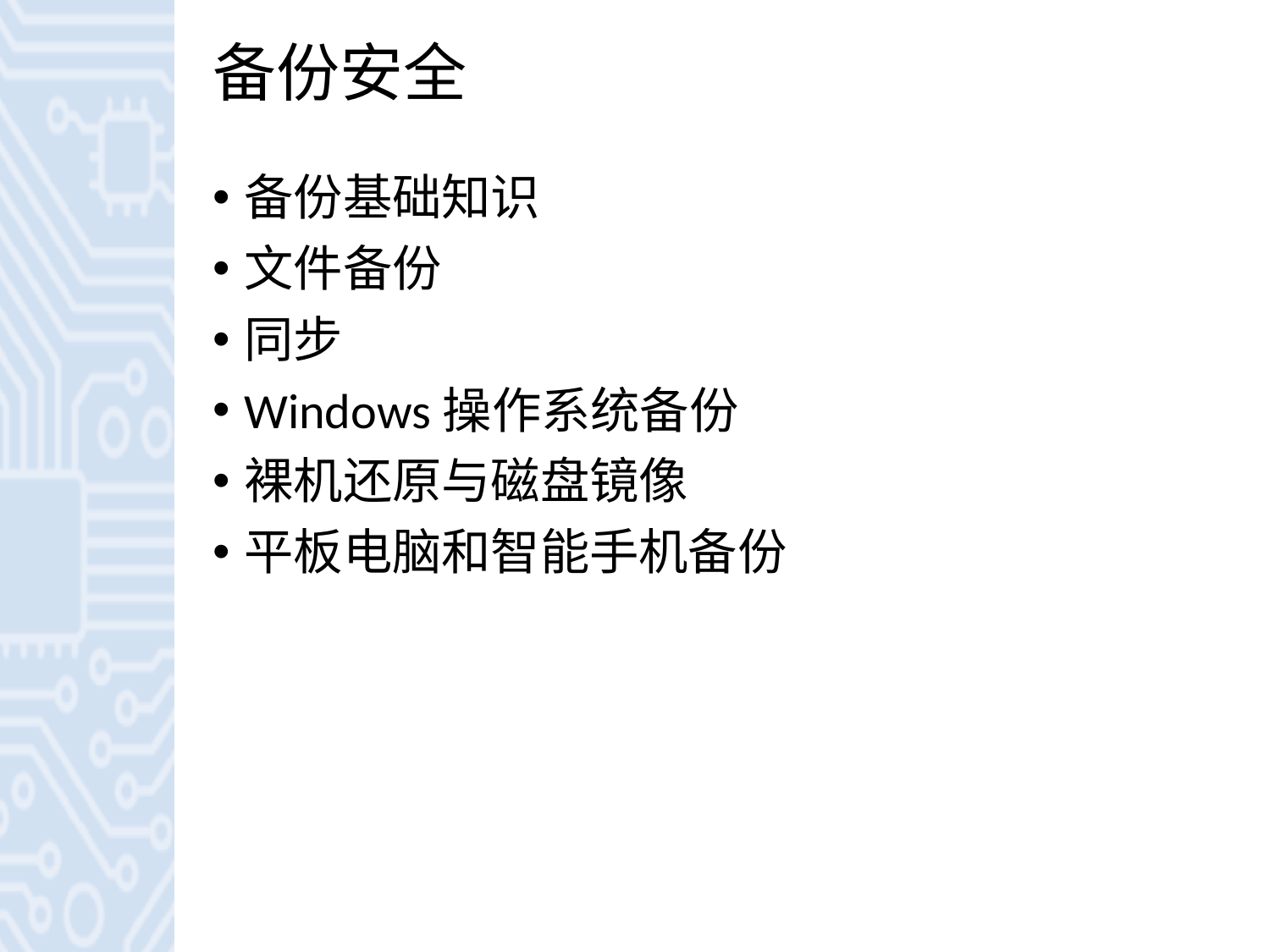

# 备份安全
备份基础知识
文件备份
同步
Windows操作系统备份
裸机还原与磁盘镜像
平板电脑和智能手机备份